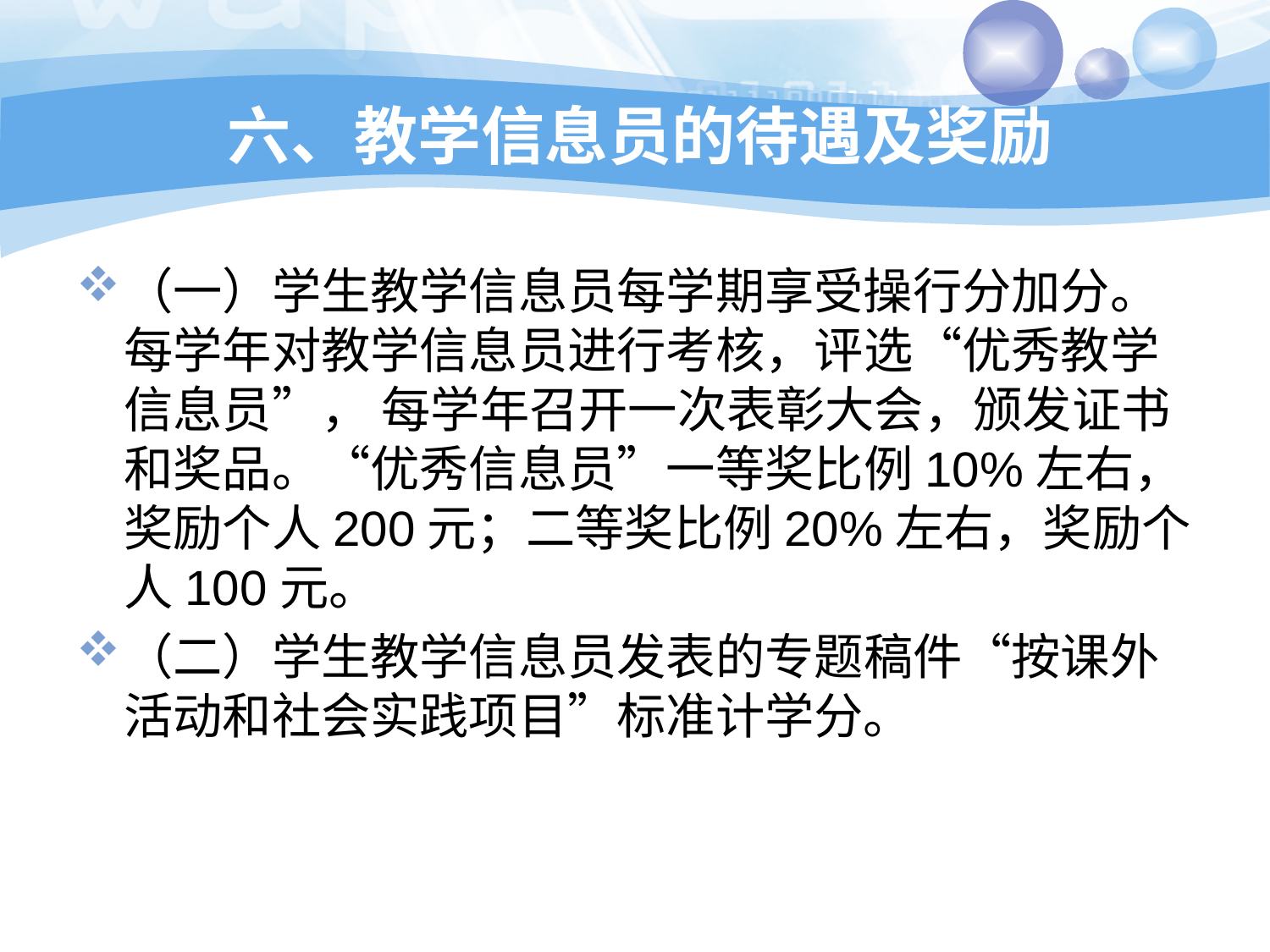

# 六、教学信息员的待遇及奖励
（一）学生教学信息员每学期享受操行分加分。每学年对教学信息员进行考核，评选“优秀教学信息员”， 每学年召开一次表彰大会，颁发证书和奖品。“优秀信息员”一等奖比例10%左右，奖励个人200元；二等奖比例20%左右，奖励个人100元。
（二）学生教学信息员发表的专题稿件“按课外活动和社会实践项目”标准计学分。